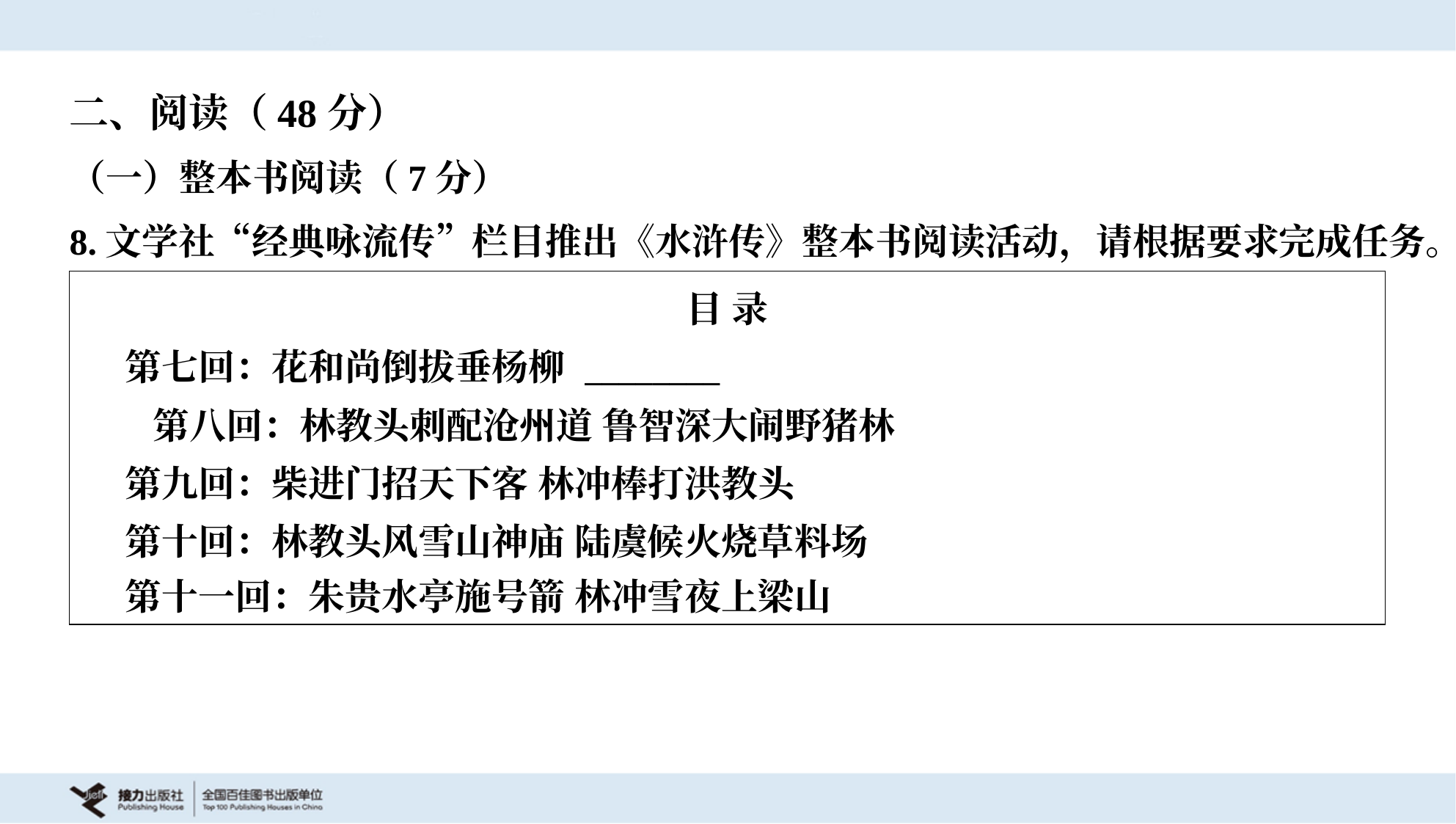

二、阅读（48分）
（一）整本书阅读（7分）
8.文学社“经典咏流传”栏目推出《水浒传》整本书阅读活动，请根据要求完成任务。
| 目 录 第七回：花和尚倒拔垂杨柳 \_\_\_\_\_\_\_\_ 第八回：林教头刺配沧州道 鲁智深大闹野猪林 第九回：柴进门招天下客 林冲棒打洪教头 第十回：林教头风雪山神庙 陆虞候火烧草料场 第十一回：朱贵水亭施号箭 林冲雪夜上梁山 |
| --- |